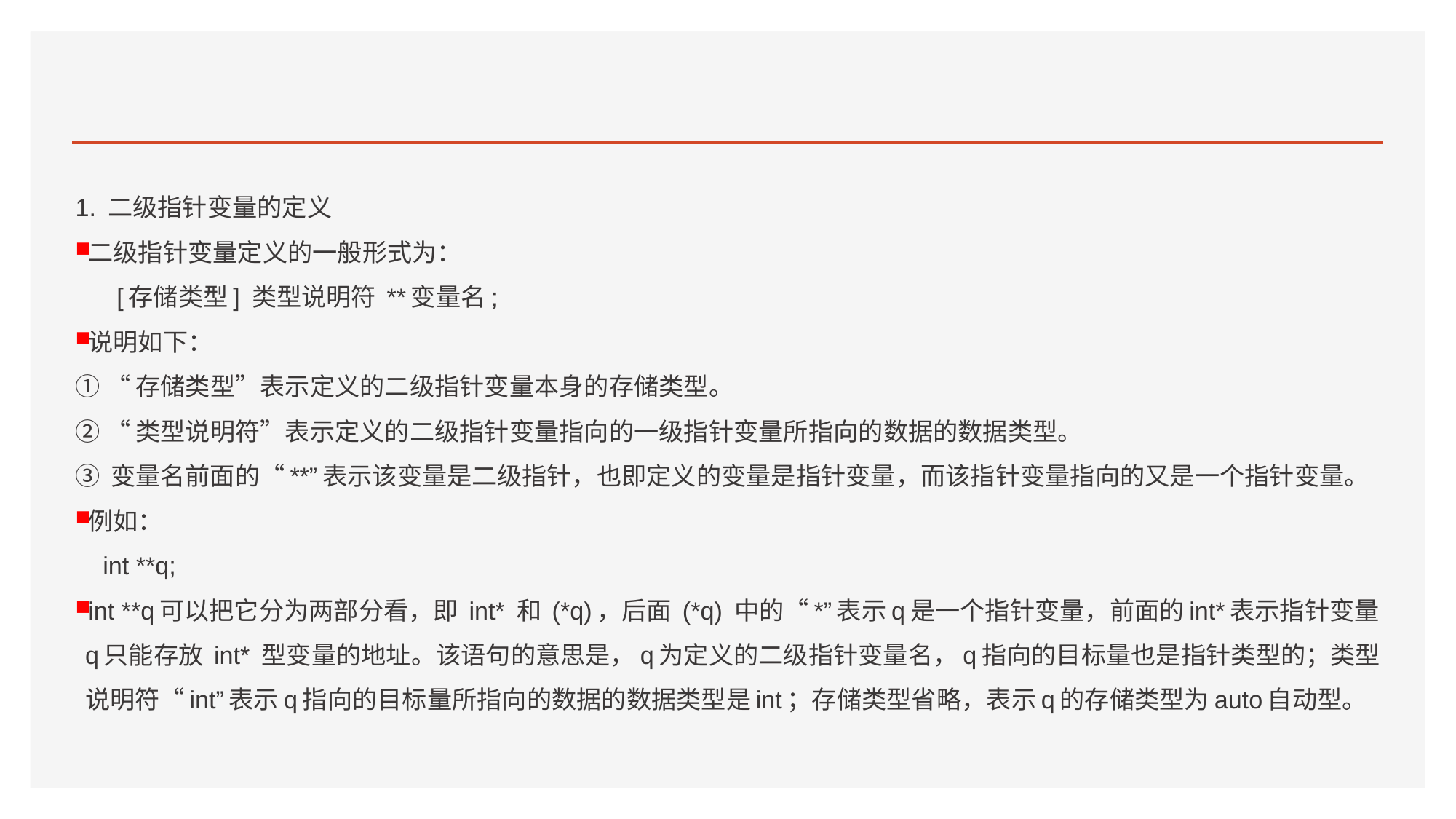

#
1. 二级指针变量的定义
二级指针变量定义的一般形式为：
      [存储类型] 类型说明符 **变量名;
说明如下：
① “存储类型”表示定义的二级指针变量本身的存储类型。
② “类型说明符”表示定义的二级指针变量指向的一级指针变量所指向的数据的数据类型。
③ 变量名前面的“**”表示该变量是二级指针，也即定义的变量是指针变量，而该指针变量指向的又是一个指针变量。
例如：
    int **q;
int **q可以把它分为两部分看，即 int* 和 (*q)，后面 (*q) 中的“*”表示q是一个指针变量，前面的int*表示指针变量q只能存放 int* 型变量的地址。该语句的意思是，q为定义的二级指针变量名，q指向的目标量也是指针类型的；类型说明符“int”表示q指向的目标量所指向的数据的数据类型是int；存储类型省略，表示q的存储类型为auto自动型。